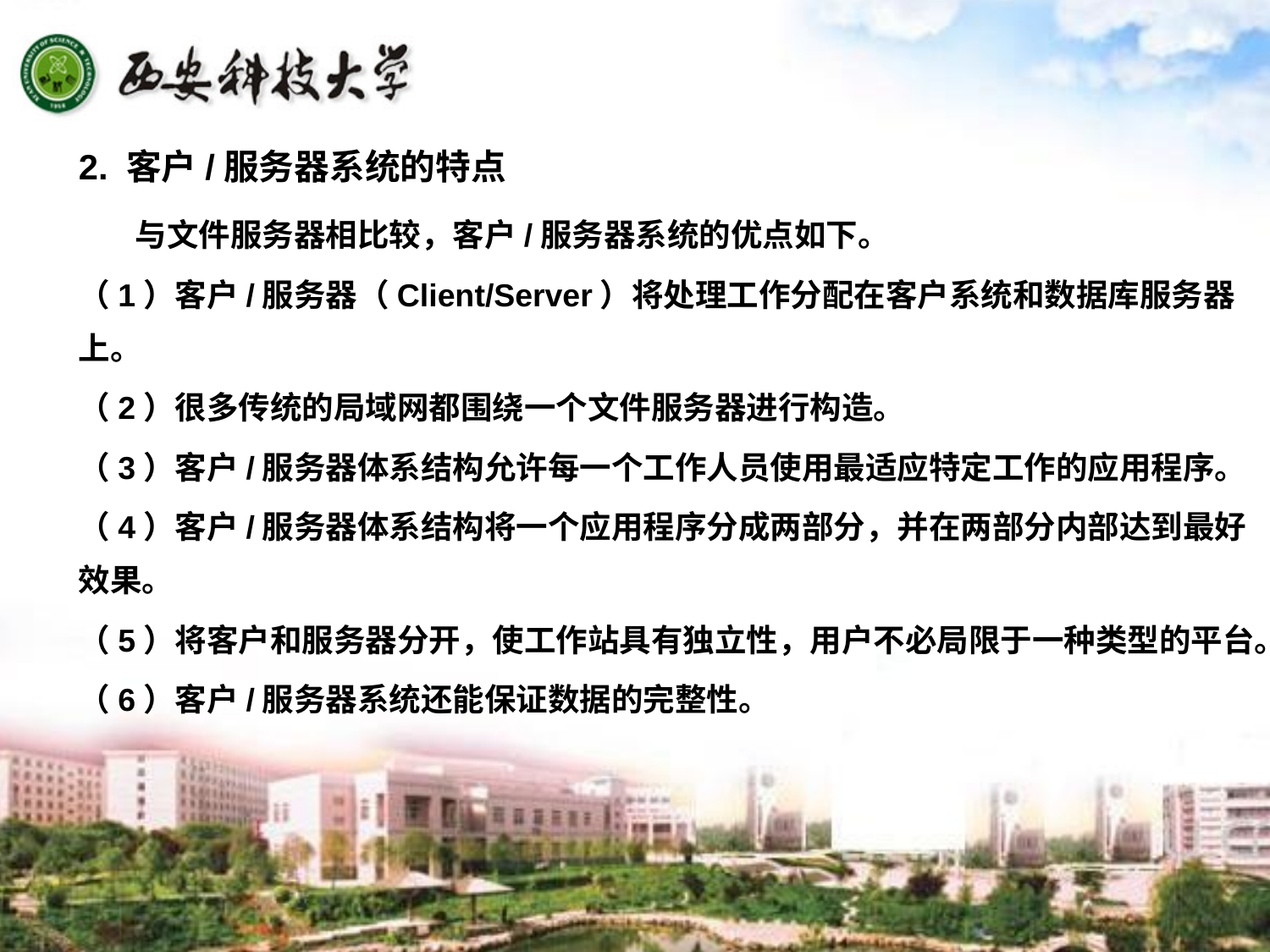

2. 客户/服务器系统的特点
      与文件服务器相比较，客户/服务器系统的优点如下。
（1）客户/服务器（Client/Server）将处理工作分配在客户系统和数据库服务器上。
（2）很多传统的局域网都围绕一个文件服务器进行构造。
（3）客户/服务器体系结构允许每一个工作人员使用最适应特定工作的应用程序。
（4）客户/服务器体系结构将一个应用程序分成两部分，并在两部分内部达到最好效果。
（5）将客户和服务器分开，使工作站具有独立性，用户不必局限于一种类型的平台。
（6）客户/服务器系统还能保证数据的完整性。